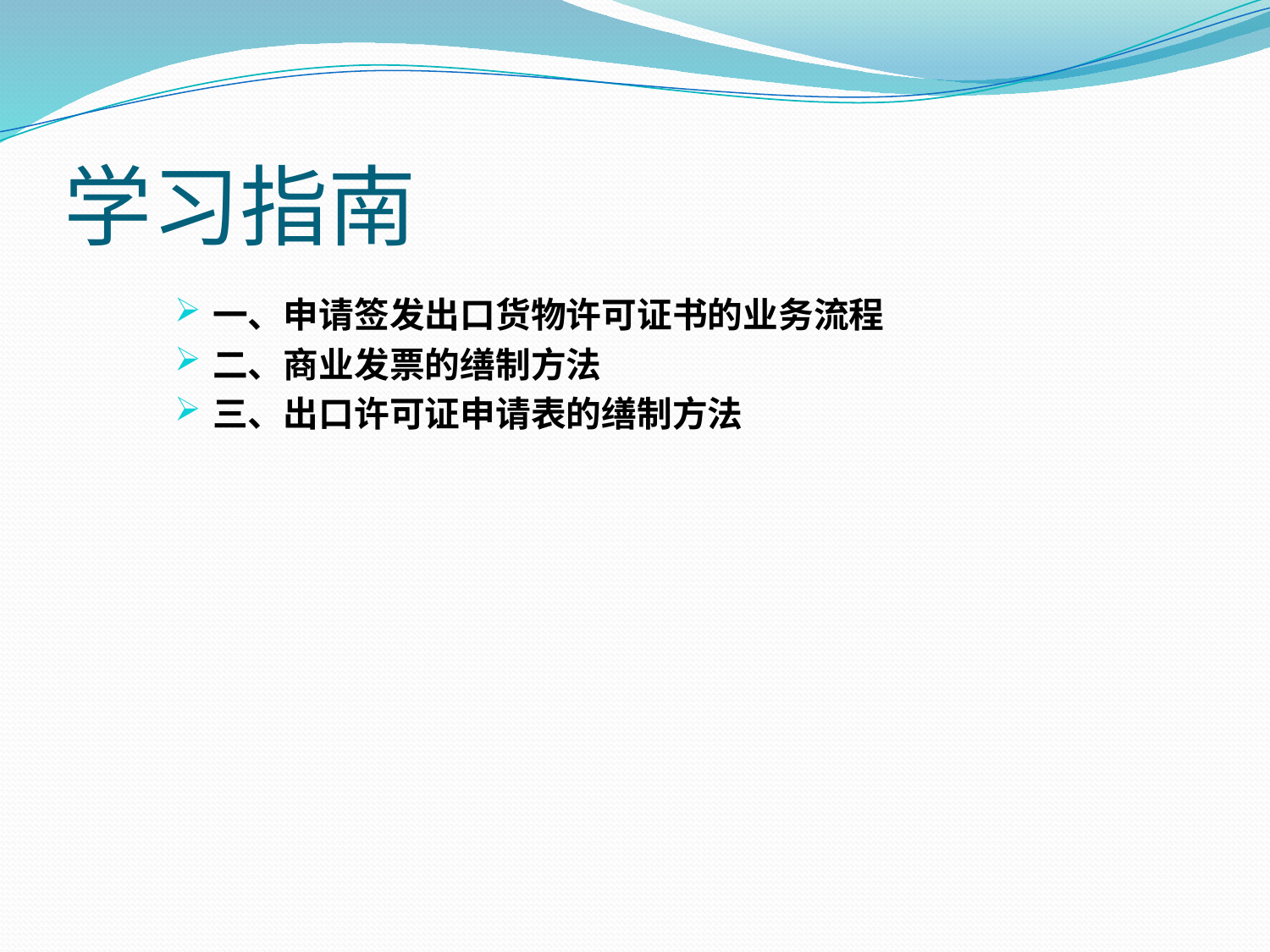

# 学习指南
一、申请签发出口货物许可证书的业务流程
二、商业发票的缮制方法
三、出口许可证申请表的缮制方法